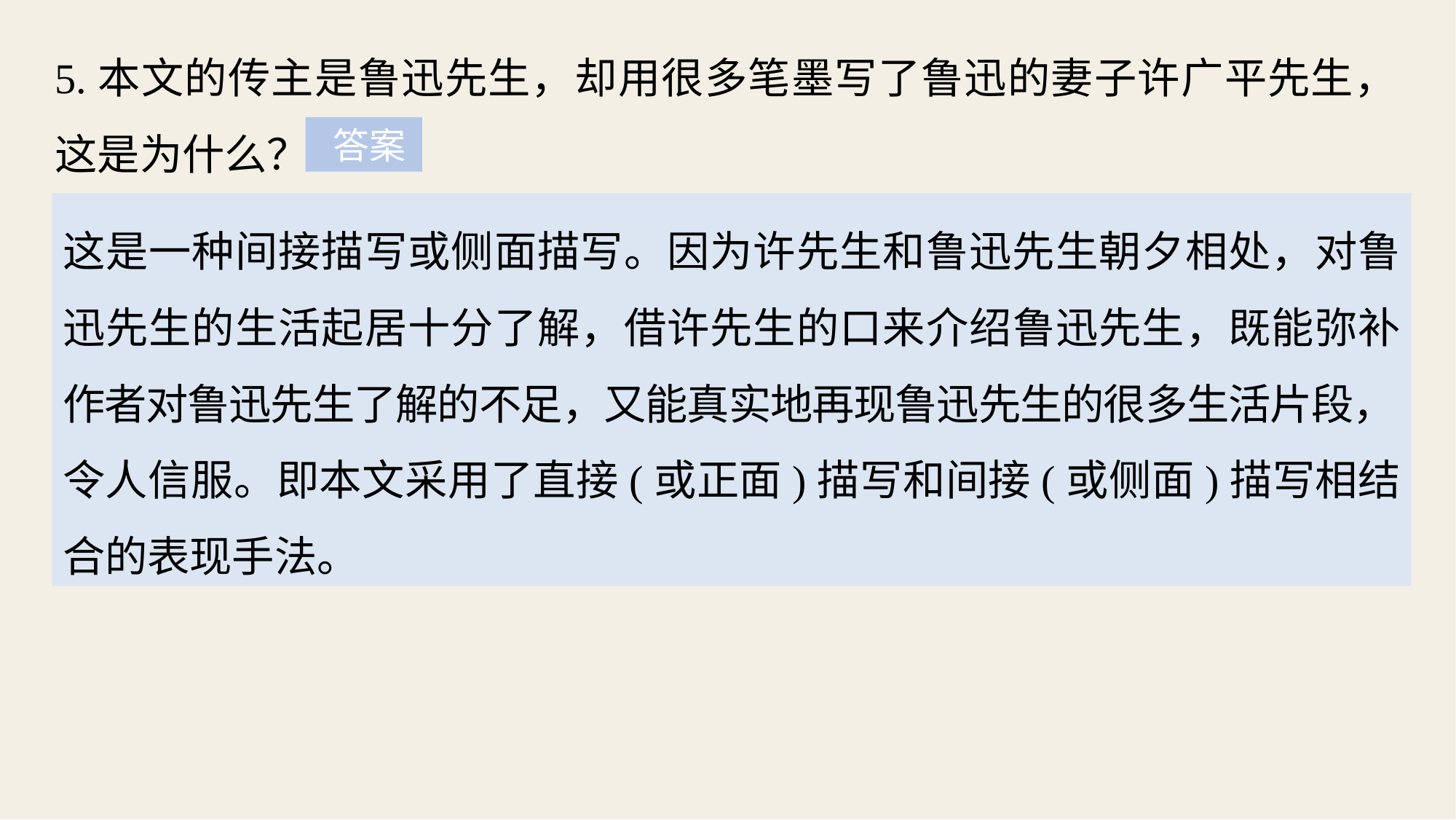

5.本文的传主是鲁迅先生，却用很多笔墨写了鲁迅的妻子许广平先生，这是为什么？
 答案
这是一种间接描写或侧面描写。因为许先生和鲁迅先生朝夕相处，对鲁迅先生的生活起居十分了解，借许先生的口来介绍鲁迅先生，既能弥补作者对鲁迅先生了解的不足，又能真实地再现鲁迅先生的很多生活片段，
令人信服。即本文采用了直接(或正面)描写和间接(或侧面)描写相结合的表现手法。